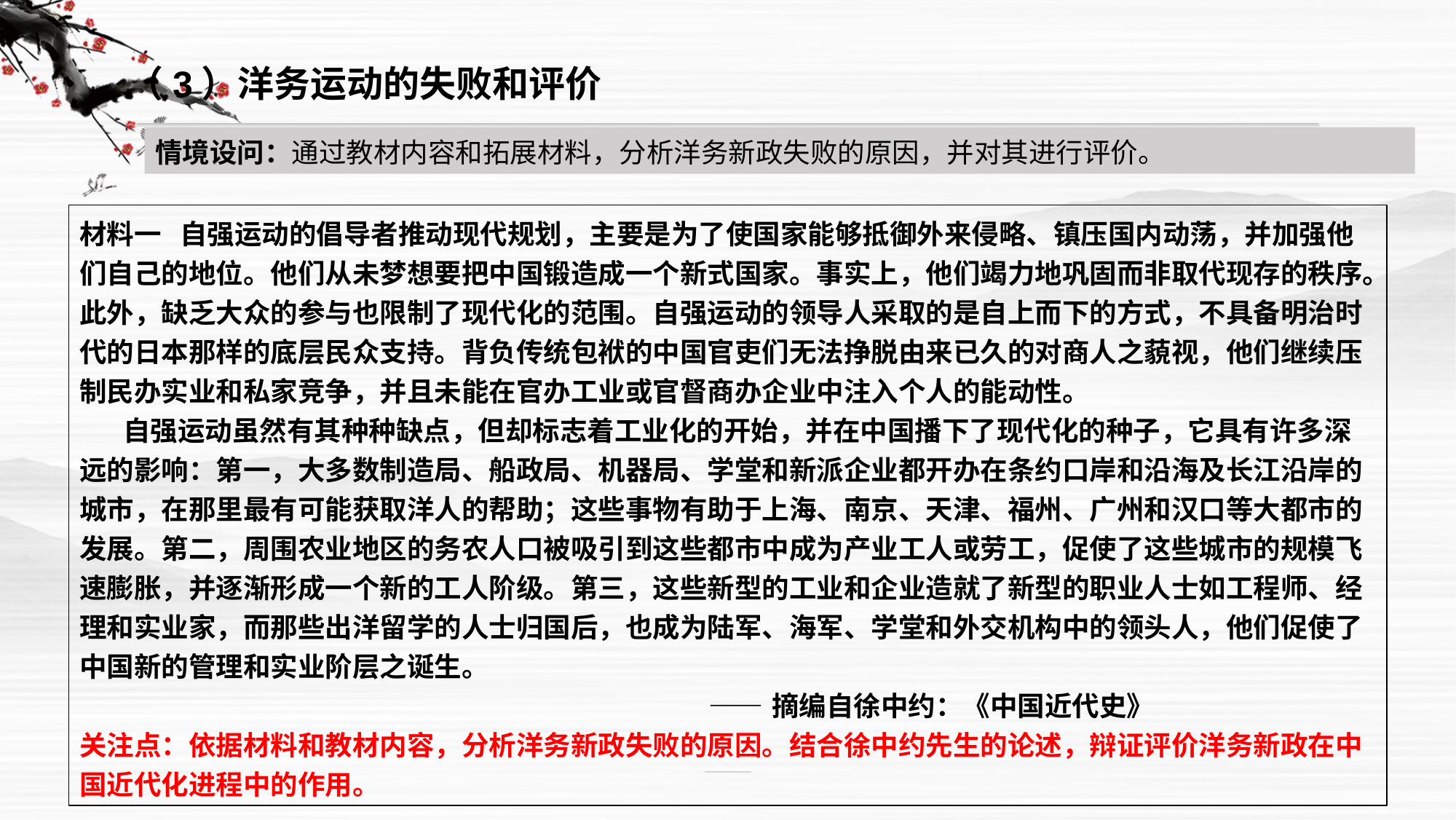

（3）洋务运动的失败和评价
情境设问：通过教材内容和拓展材料，分析洋务新政失败的原因，并对其进行评价。
材料一   自强运动的倡导者推动现代规划，主要是为了使国家能够抵御外来侵略、镇压国内动荡，并加强他们自己的地位。他们从未梦想要把中国锻造成一个新式国家。事实上，他们竭力地巩固而非取代现存的秩序。此外，缺乏大众的参与也限制了现代化的范围。自强运动的领导人采取的是自上而下的方式，不具备明治时代的日本那样的底层民众支持。背负传统包袱的中国官吏们无法挣脱由来已久的对商人之藐视，他们继续压制民办实业和私家竞争，并且未能在官办工业或官督商办企业中注入个人的能动性。
      自强运动虽然有其种种缺点，但却标志着工业化的开始，并在中国播下了现代化的种子，它具有许多深远的影响：第一，大多数制造局、船政局、机器局、学堂和新派企业都开办在条约口岸和沿海及长江沿岸的城市，在那里最有可能获取洋人的帮助；这些事物有助于上海、南京、天津、福州、广州和汉口等大都市的发展。第二，周围农业地区的务农人口被吸引到这些都市中成为产业工人或劳工，促使了这些城市的规模飞速膨胀，并逐渐形成一个新的工人阶级。第三，这些新型的工业和企业造就了新型的职业人士如工程师、经理和实业家，而那些出洋留学的人士归国后，也成为陆军、海军、学堂和外交机构中的领头人，他们促使了中国新的管理和实业阶层之诞生。
                                                                                                      ——摘编自徐中约：《中国近代史》
关注点：依据材料和教材内容，分析洋务新政失败的原因。结合徐中约先生的论述，辩证评价洋务新政在中国近代化进程中的作用。